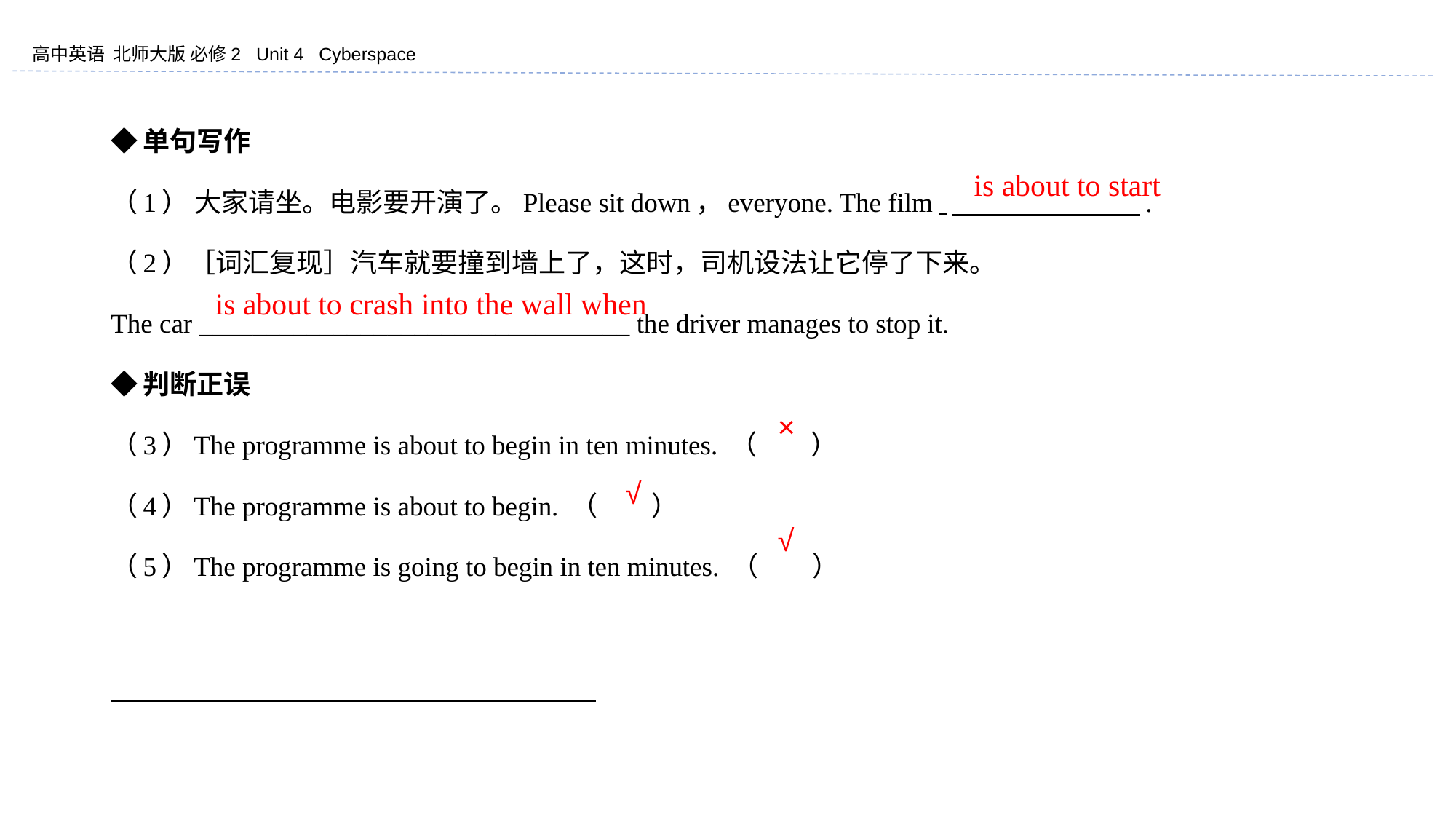

◆单句写作
（1） 大家请坐。电影要开演了。Please sit down，everyone. The film  　　　　  　       .
（2）［词汇复现］汽车就要撞到墙上了，这时，司机设法让它停了下来。
The car ________________________________ the driver manages to stop it.
◆判断正误
（3）The programme is about to begin in ten minutes. （　　）
（4）The programme is about to begin. （　　）
（5）The programme is going to begin in ten minutes. （　　）

is about to start
is about to crash into the wall when
×
√
√